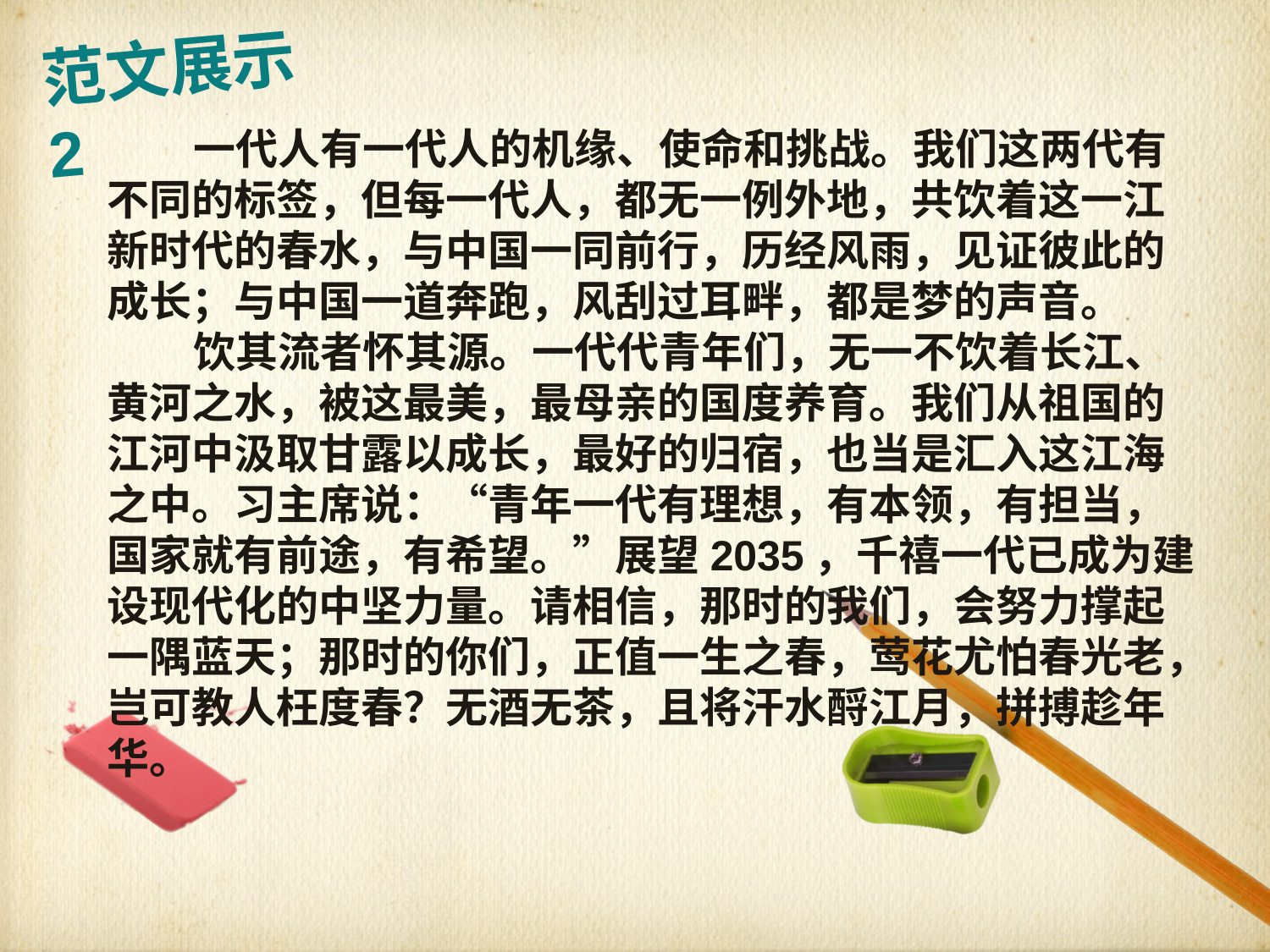

范文展示2
        一代人有一代人的机缘、使命和挑战。我们这两代有不同的标签，但每一代人，都无一例外地，共饮着这一江新时代的春水，与中国一同前行，历经风雨，见证彼此的成长；与中国一道奔跑，风刮过耳畔，都是梦的声音。
        饮其流者怀其源。一代代青年们，无一不饮着长江、黄河之水，被这最美，最母亲的国度养育。我们从祖国的江河中汲取甘露以成长，最好的归宿，也当是汇入这江海之中。习主席说：“青年一代有理想，有本领，有担当，国家就有前途，有希望。”展望2035，千禧一代已成为建设现代化的中坚力量。请相信，那时的我们，会努力撑起一隅蓝天；那时的你们，正值一生之春，莺花尤怕春光老，岂可教人枉度春？无酒无茶，且将汗水酹江月，拼搏趁年华。